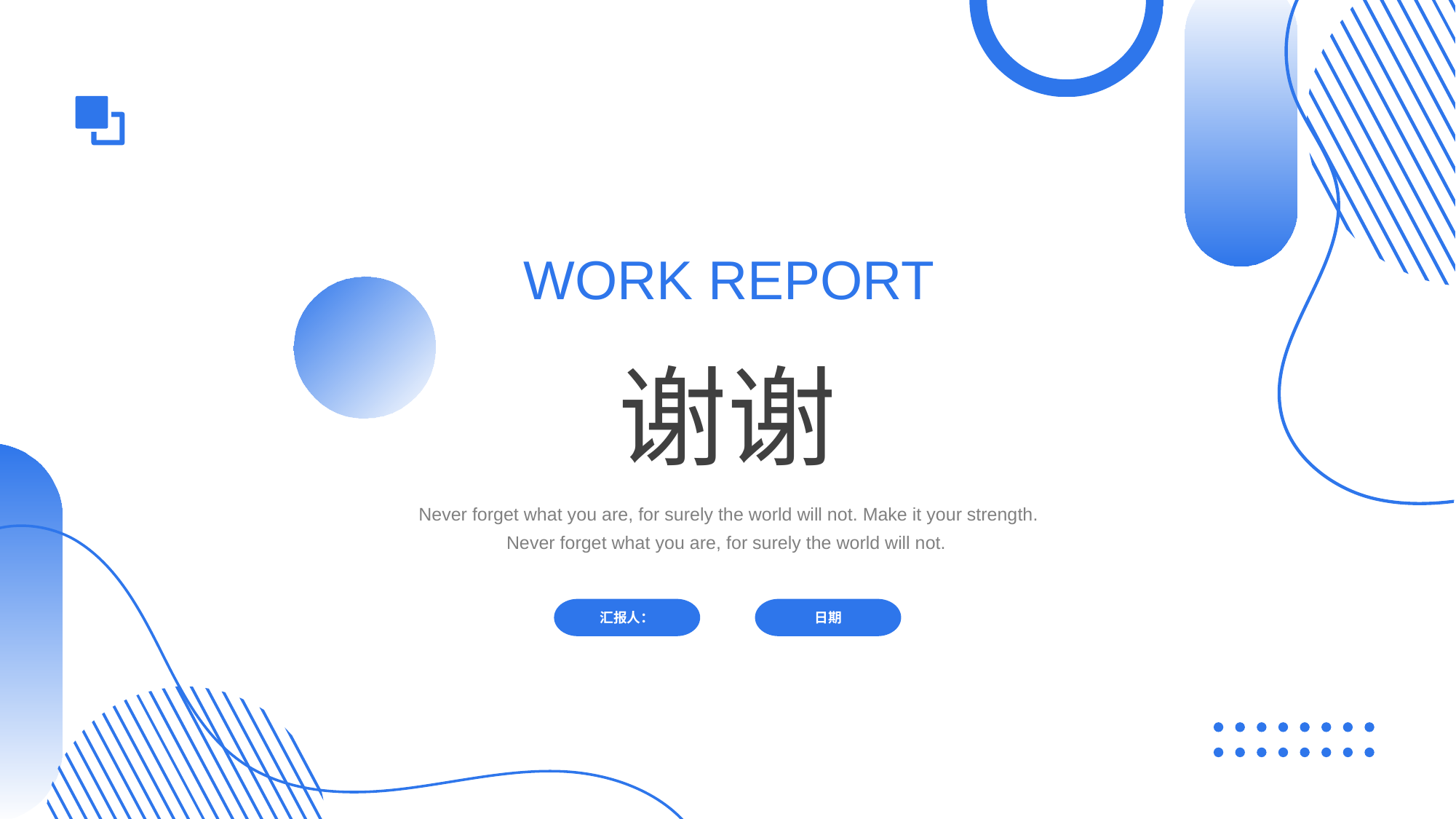

WORK REPORT

谢谢

Never forget what you are, for surely the world will not. Make it your strength. Never forget what you are, for surely the world will not.

汇报人：
日期